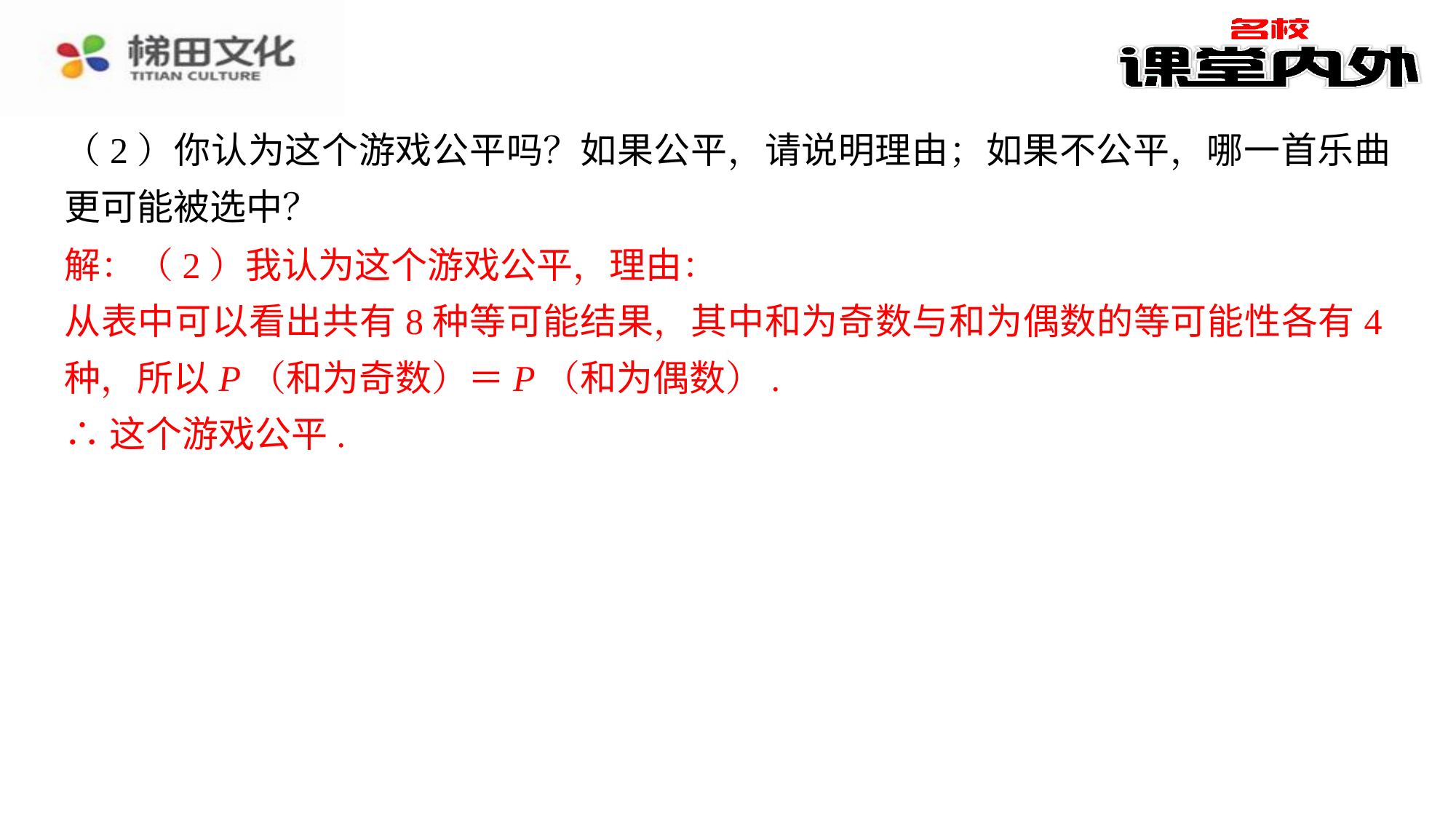

（2）你认为这个游戏公平吗？如果公平，请说明理由；如果不公平，哪一首乐曲更可能被选中？
解：（2）我认为这个游戏公平，理由：
从表中可以看出共有8种等可能结果，其中和为奇数与和为偶数的等可能性各有4种，所以P（和为奇数）＝P（和为偶数）.
∴这个游戏公平.